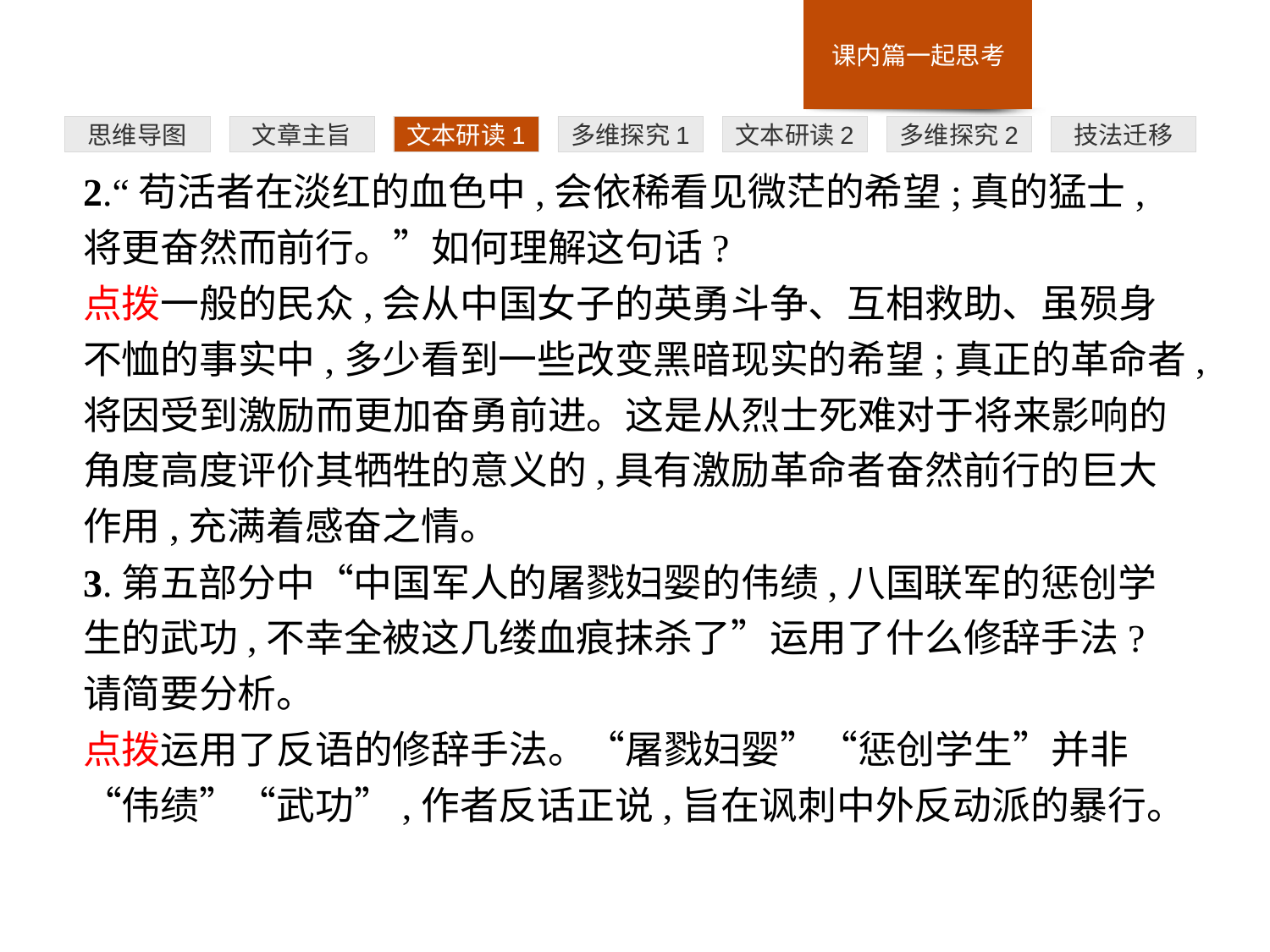

多维探究1
思维导图
文章主旨
文本研读1
文本研读2
多维探究2
技法迁移
2.“苟活者在淡红的血色中,会依稀看见微茫的希望;真的猛士,将更奋然而前行。”如何理解这句话?
点拨一般的民众,会从中国女子的英勇斗争、互相救助、虽殒身不恤的事实中,多少看到一些改变黑暗现实的希望;真正的革命者,将因受到激励而更加奋勇前进。这是从烈士死难对于将来影响的角度高度评价其牺牲的意义的,具有激励革命者奋然前行的巨大作用,充满着感奋之情。
3.第五部分中“中国军人的屠戮妇婴的伟绩,八国联军的惩创学生的武功,不幸全被这几缕血痕抹杀了”运用了什么修辞手法?请简要分析。
点拨运用了反语的修辞手法。“屠戮妇婴”“惩创学生”并非“伟绩”“武功”,作者反话正说,旨在讽刺中外反动派的暴行。